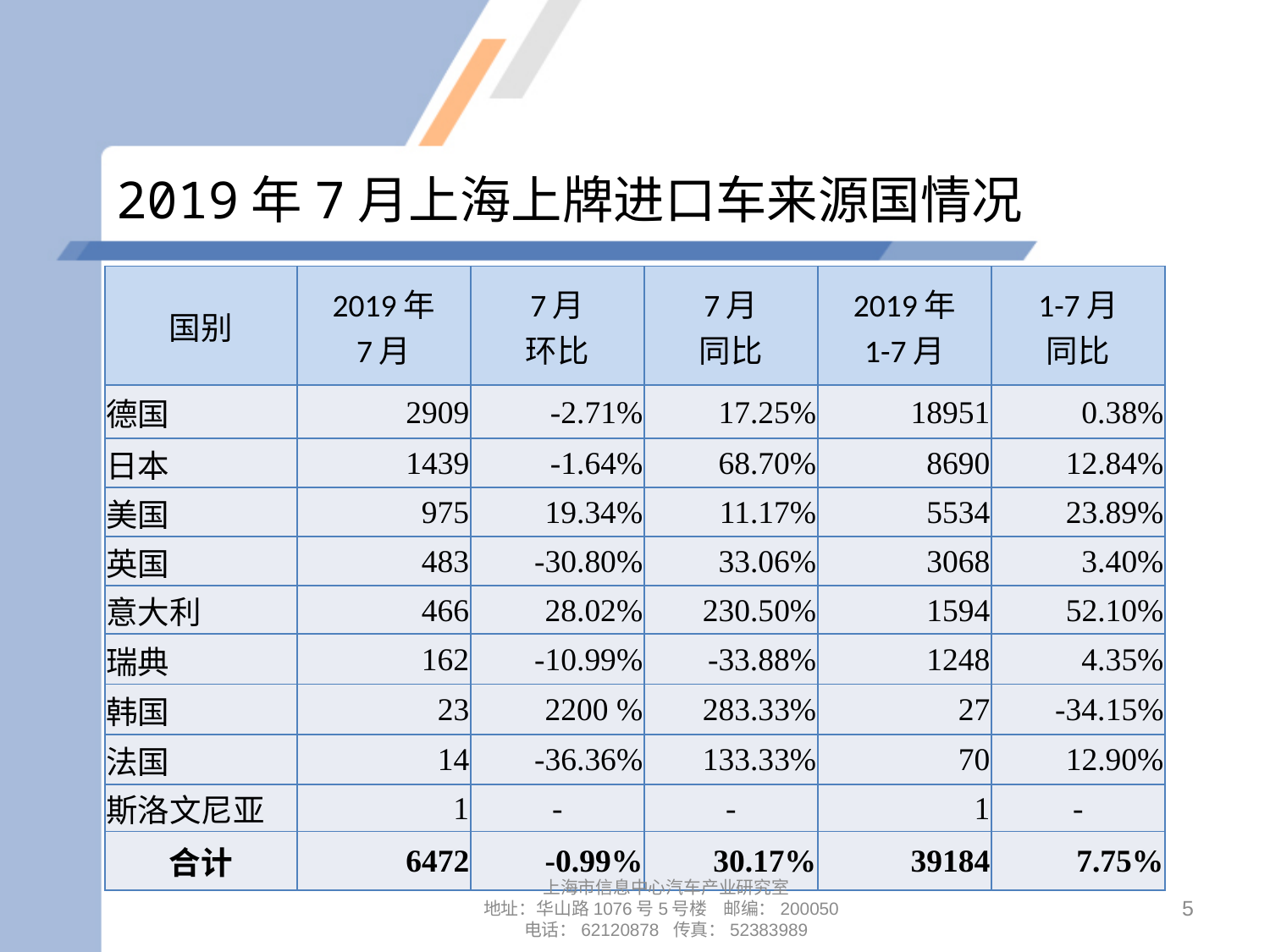

# 2019年7月上海上牌进口车来源国情况
| 国别 | 2019年 7月 | 7月 环比 | 7月 同比 | 2019年 1-7月 | 1-7月 同比 |
| --- | --- | --- | --- | --- | --- |
| 德国 | 2909 | -2.71% | 17.25% | 18951 | 0.38% |
| 日本 | 1439 | -1.64% | 68.70% | 8690 | 12.84% |
| 美国 | 975 | 19.34% | 11.17% | 5534 | 23.89% |
| 英国 | 483 | -30.80% | 33.06% | 3068 | 3.40% |
| 意大利 | 466 | 28.02% | 230.50% | 1594 | 52.10% |
| 瑞典 | 162 | -10.99% | -33.88% | 1248 | 4.35% |
| 韩国 | 23 | 2200 % | 283.33% | 27 | -34.15% |
| 法国 | 14 | -36.36% | 133.33% | 70 | 12.90% |
| 斯洛文尼亚 | 1 | - | - | 1 | - |
| 合计 | 6472 | -0.99% | 30.17% | 39184 | 7.75% |
上海市信息中心汽车产业研究室
地址：华山路1076号5号楼    邮编：200050
电话：62120878  传真：52383989

5